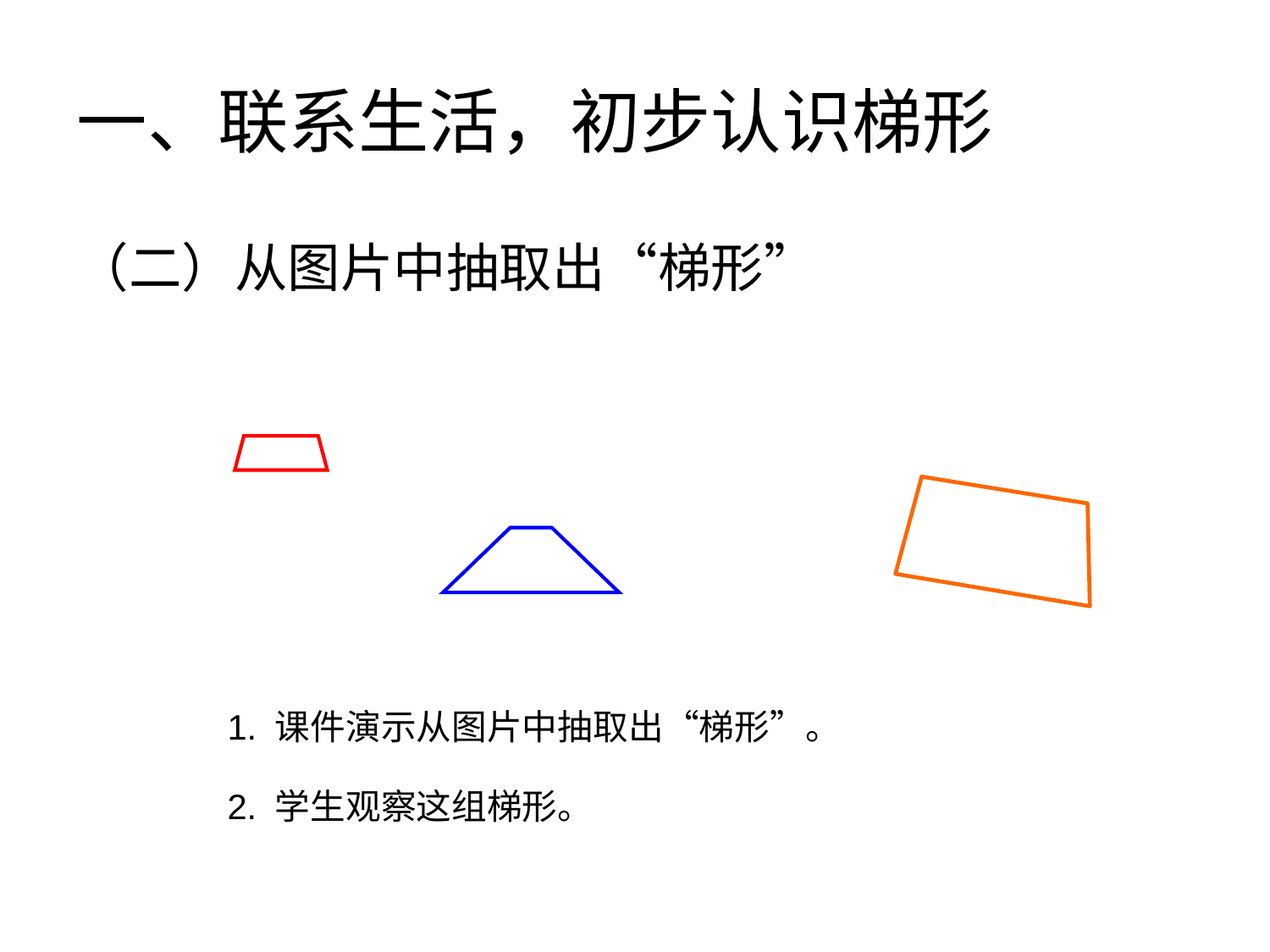

一、联系生活，初步认识梯形
（二）从图片中抽取出“梯形”

1. 课件演示从图片中抽取出“梯形”。
绿色圃中小学教育网http://www.lspjy.com
绿色圃中小学教育网http://www.lspjy.com
绿色圃中小学教育网http://www.lspjy.com
2. 学生观察这组梯形。
绿色圃中小学教育网http://www.lspjy.com